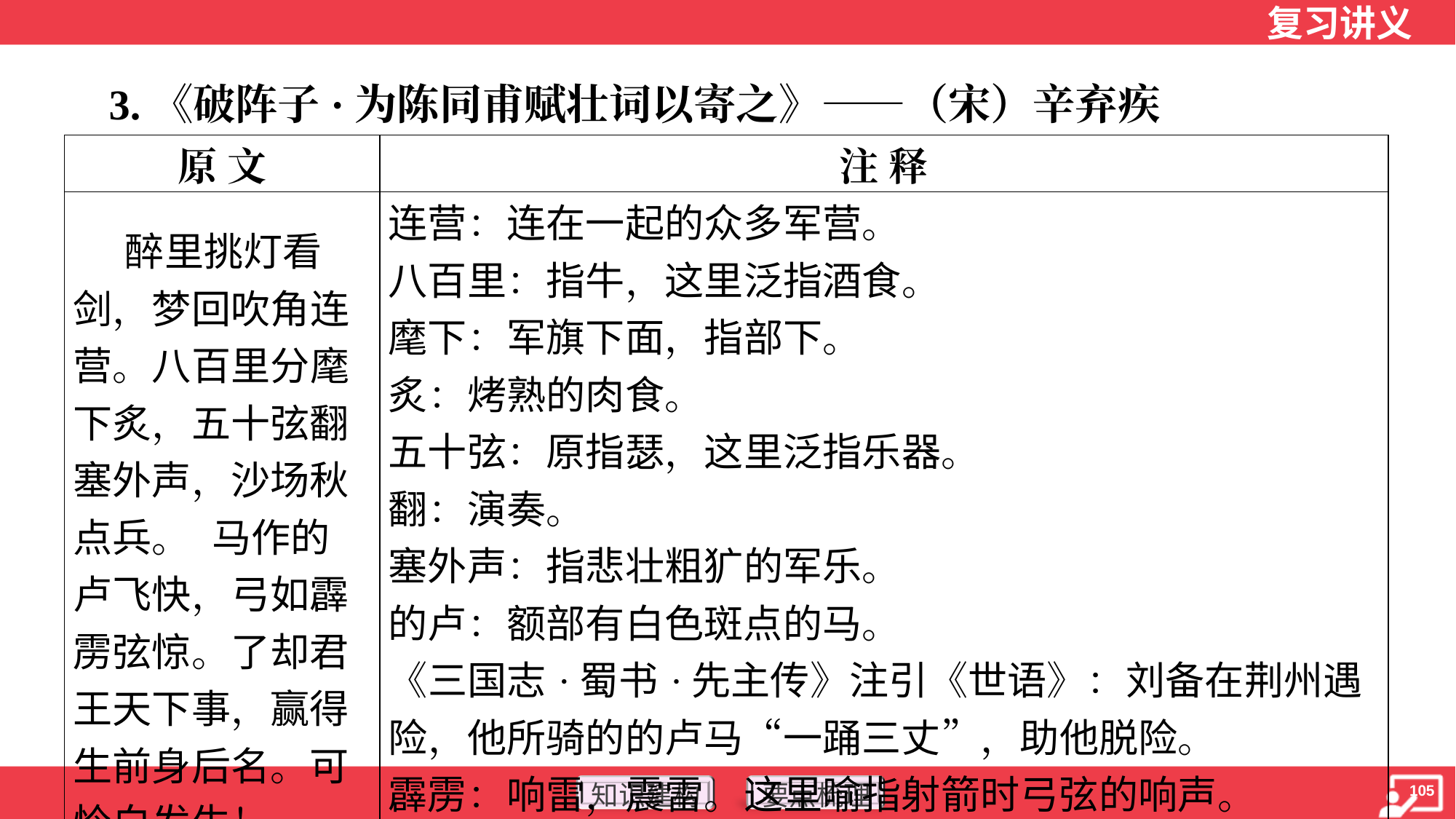

3.《破阵子·为陈同甫赋壮词以寄之》——（宋）辛弃疾
| 原 文 | 注 释 |
| --- | --- |
| 醉里挑灯看 剑，梦回吹角连 营。八百里分麾 下炙，五十弦翻 塞外声，沙场秋 点兵。 马作的 卢飞快，弓如霹 雳弦惊。了却君 王天下事，赢得 生前身后名。可 怜白发生！ | 连营：连在一起的众多军营。 八百里：指牛，这里泛指酒食。 麾下：军旗下面，指部下。 炙：烤熟的肉食。 五十弦：原指瑟，这里泛指乐器。 翻：演奏。 塞外声：指悲壮粗犷的军乐。 的卢：额部有白色斑点的马。 《三国志·蜀书·先主传》注引《世语》：刘备在荆州遇 险，他所骑的的卢马“一踊三丈”，助他脱险。 霹雳：响雷，震雷。这里喻指射箭时弓弦的响声。 天下事：这里指收复北方失地的国家大事。 |